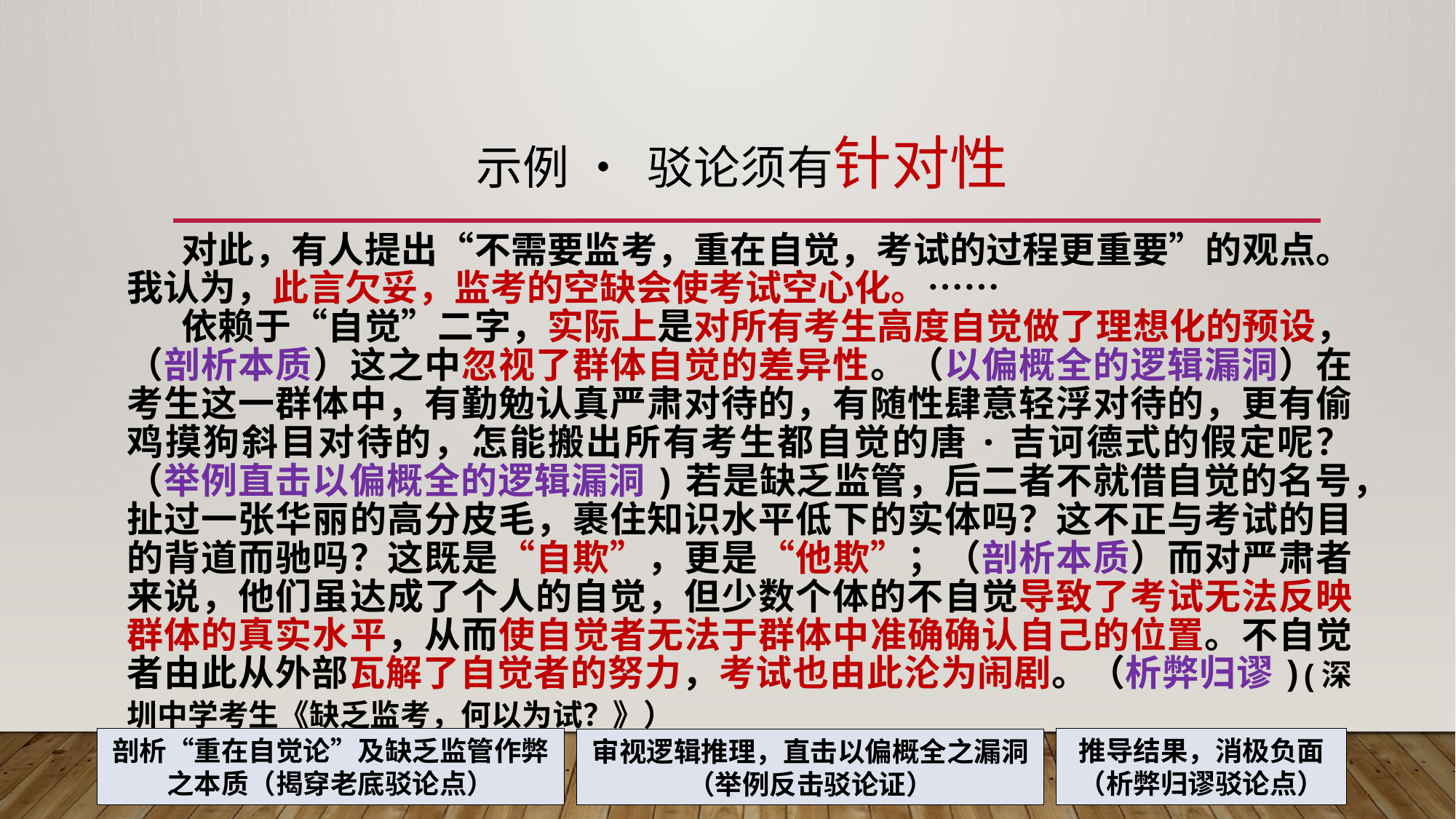

# 示例 •  驳论须有针对性
对此，有人提出“不需要监考，重在自觉，考试的过程更重要”的观点。我认为，此言欠妥，监考的空缺会使考试空心化。……
依赖于“自觉”二字，实际上是对所有考生高度自觉做了理想化的预设，（剖析本质）这之中忽视了群体自觉的差异性。（以偏概全的逻辑漏洞）在考生这一群体中，有勤勉认真严肃对待的，有随性肆意轻浮对待的，更有偷鸡摸狗斜目对待的，怎能搬出所有考生都自觉的唐·吉诃德式的假定呢？（举例直击以偏概全的逻辑漏洞)若是缺乏监管，后二者不就借自觉的名号，扯过一张华丽的高分皮毛，裹住知识水平低下的实体吗？这不正与考试的目的背道而驰吗？这既是“自欺”，更是“他欺”；（剖析本质）而对严肃者来说，他们虽达成了个人的自觉，但少数个体的不自觉导致了考试无法反映群体的真实水平，从而使自觉者无法于群体中准确确认自己的位置。不自觉者由此从外部瓦解了自觉者的努力，考试也由此沦为闹剧。（析弊归谬)(深圳中学考生《缺乏监考，何以为试？》）
剖析“重在自觉论”及缺乏监管作弊之本质（揭穿老底驳论点）
推导结果，消极负面
（析弊归谬驳论点）
审视逻辑推理，直击以偏概全之漏洞（举例反击驳论证）